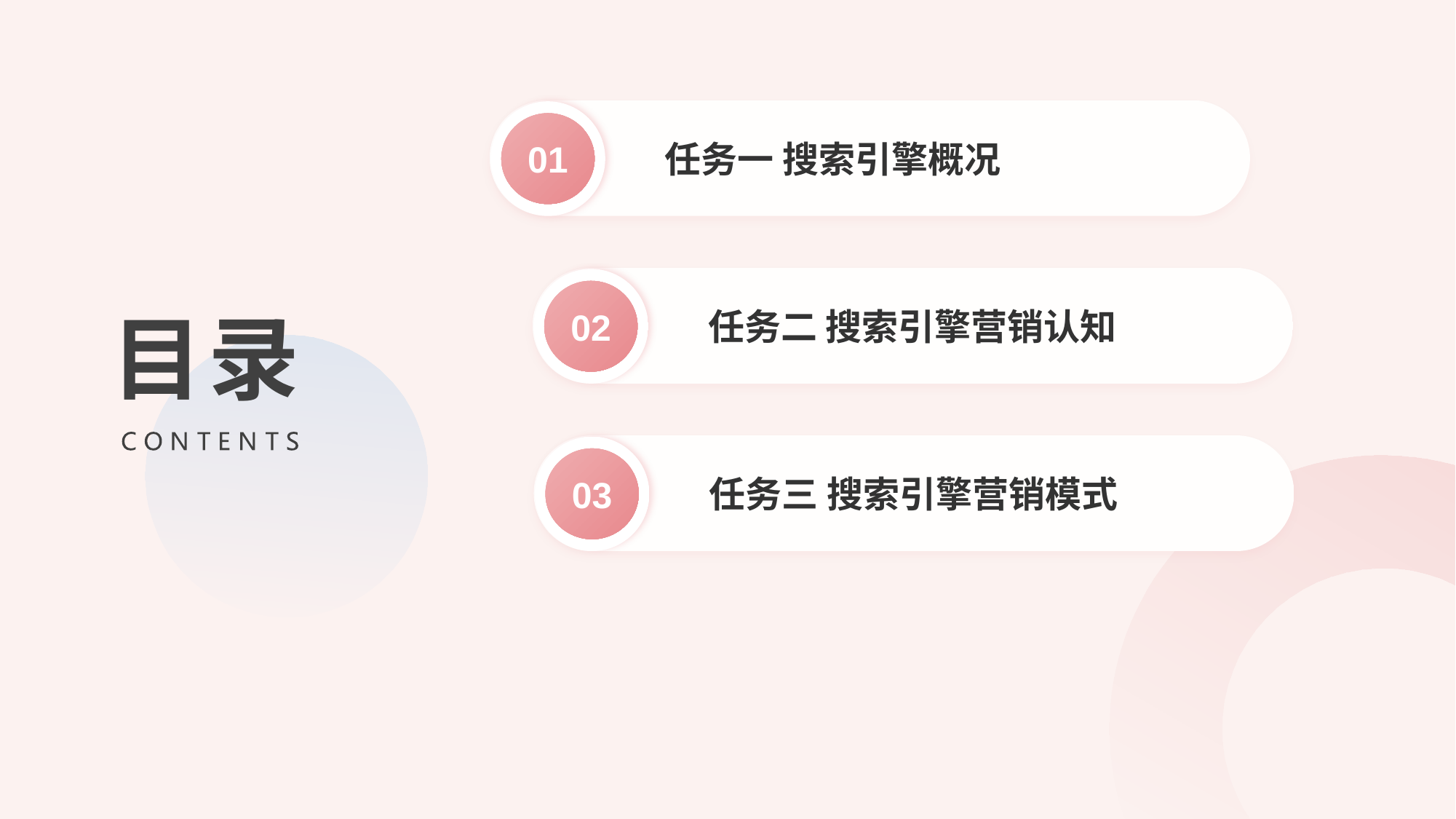

任务一 搜索引擎概况

01
目录

任务二 搜索引擎营销认知

02

任务三 搜索引擎营销模式

03